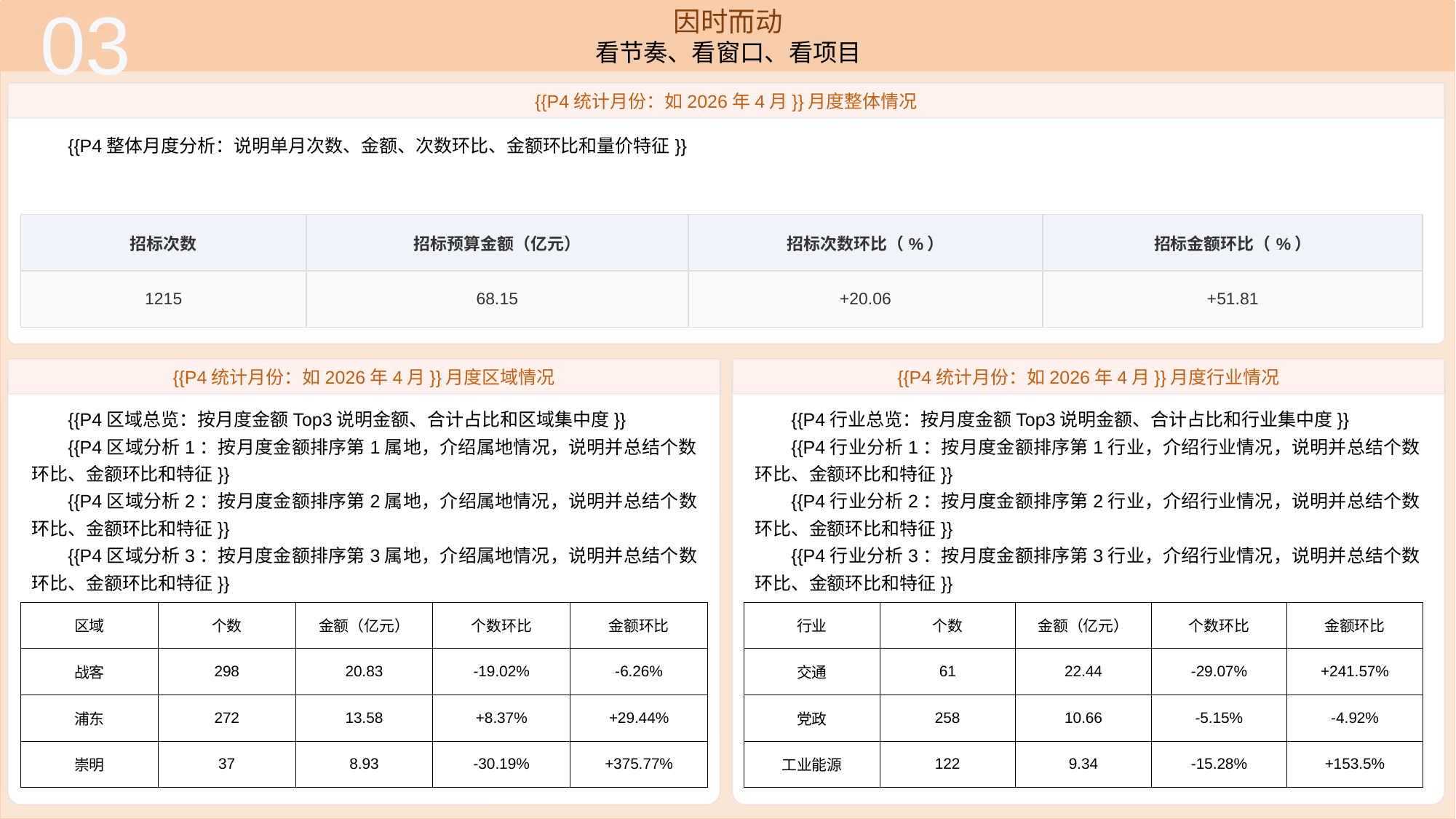

03
因时而动
看节奏、看窗口、看项目

{{P4统计月份：如2026年4月}}月度整体情况

{{P4整体月度分析：说明单月次数、金额、次数环比、金额环比和量价特征}}
| 招标次数 | 招标预算金额（亿元） | 招标次数环比（%） | 招标金额环比（%） |
| --- | --- | --- | --- |
| 1215 | 68.15 | +20.06 | +51.81 |
{{P4统计月份：如2026年4月}}月度区域情况
{{P4统计月份：如2026年4月}}月度行业情况

{{P4区域总览：按月度金额Top3说明金额、合计占比和区域集中度}}
{{P4区域分析1：按月度金额排序第1属地，介绍属地情况，说明并总结个数环比、金额环比和特征}}
{{P4区域分析2：按月度金额排序第2属地，介绍属地情况，说明并总结个数环比、金额环比和特征}}
{{P4区域分析3：按月度金额排序第3属地，介绍属地情况，说明并总结个数环比、金额环比和特征}}
{{P4行业总览：按月度金额Top3说明金额、合计占比和行业集中度}}
{{P4行业分析1：按月度金额排序第1行业，介绍行业情况，说明并总结个数环比、金额环比和特征}}
{{P4行业分析2：按月度金额排序第2行业，介绍行业情况，说明并总结个数环比、金额环比和特征}}
{{P4行业分析3：按月度金额排序第3行业，介绍行业情况，说明并总结个数环比、金额环比和特征}}
| 区域 | 个数 | 金额（亿元） | 个数环比 | 金额环比 |
| --- | --- | --- | --- | --- |
| 战客 | 298 | 20.83 | -19.02% | -6.26% |
| 浦东 | 272 | 13.58 | +8.37% | +29.44% |
| 崇明 | 37 | 8.93 | -30.19% | +375.77% |
| 行业 | 个数 | 金额（亿元） | 个数环比 | 金额环比 |
| --- | --- | --- | --- | --- |
| 交通 | 61 | 22.44 | -29.07% | +241.57% |
| 党政 | 258 | 10.66 | -5.15% | -4.92% |
| 工业能源 | 122 | 9.34 | -15.28% | +153.5% |